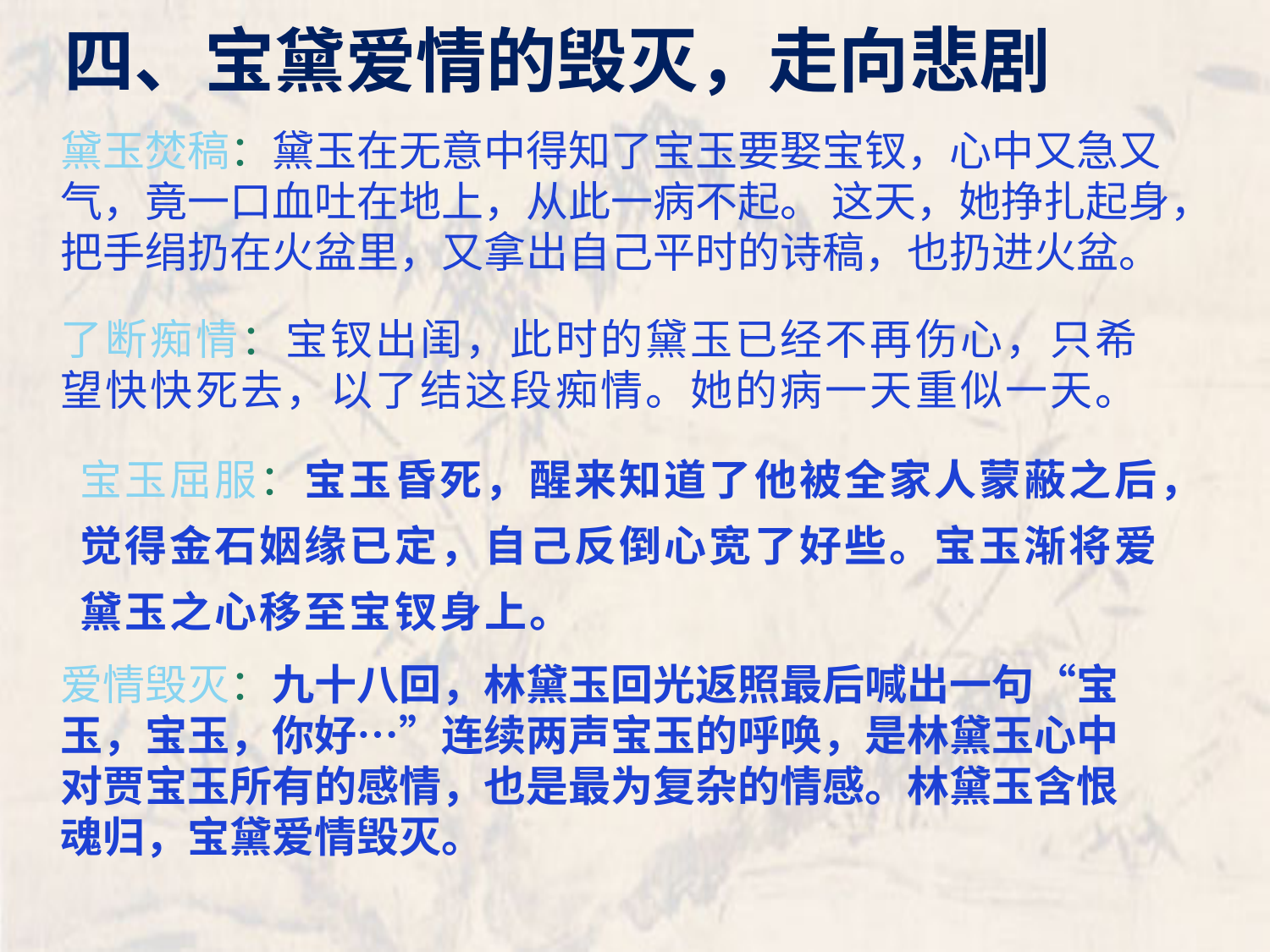

四、宝黛爱情的毁灭，走向悲剧
黛玉焚稿：黛玉在无意中得知了宝玉要娶宝钗，心中又急又气，竟一口血吐在地上，从此一病不起。 这天，她挣扎起身，把手绢扔在火盆里，又拿出自己平时的诗稿，也扔进火盆。
了断痴情：宝钗出闺，此时的黛玉已经不再伤心，只希望快快死去，以了结这段痴情。她的病一天重似一天。
宝玉屈服：宝玉昏死，醒来知道了他被全家人蒙蔽之后，觉得金石姻缘已定，自己反倒心宽了好些。宝玉渐将爱黛玉之心移至宝钗身上。
爱情毁灭：九十八回，林黛玉回光返照最后喊出一句“宝玉，宝玉，你好…”连续两声宝玉的呼唤，是林黛玉心中对贾宝玉所有的感情，也是最为复杂的情感。林黛玉含恨魂归，宝黛爱情毁灭。